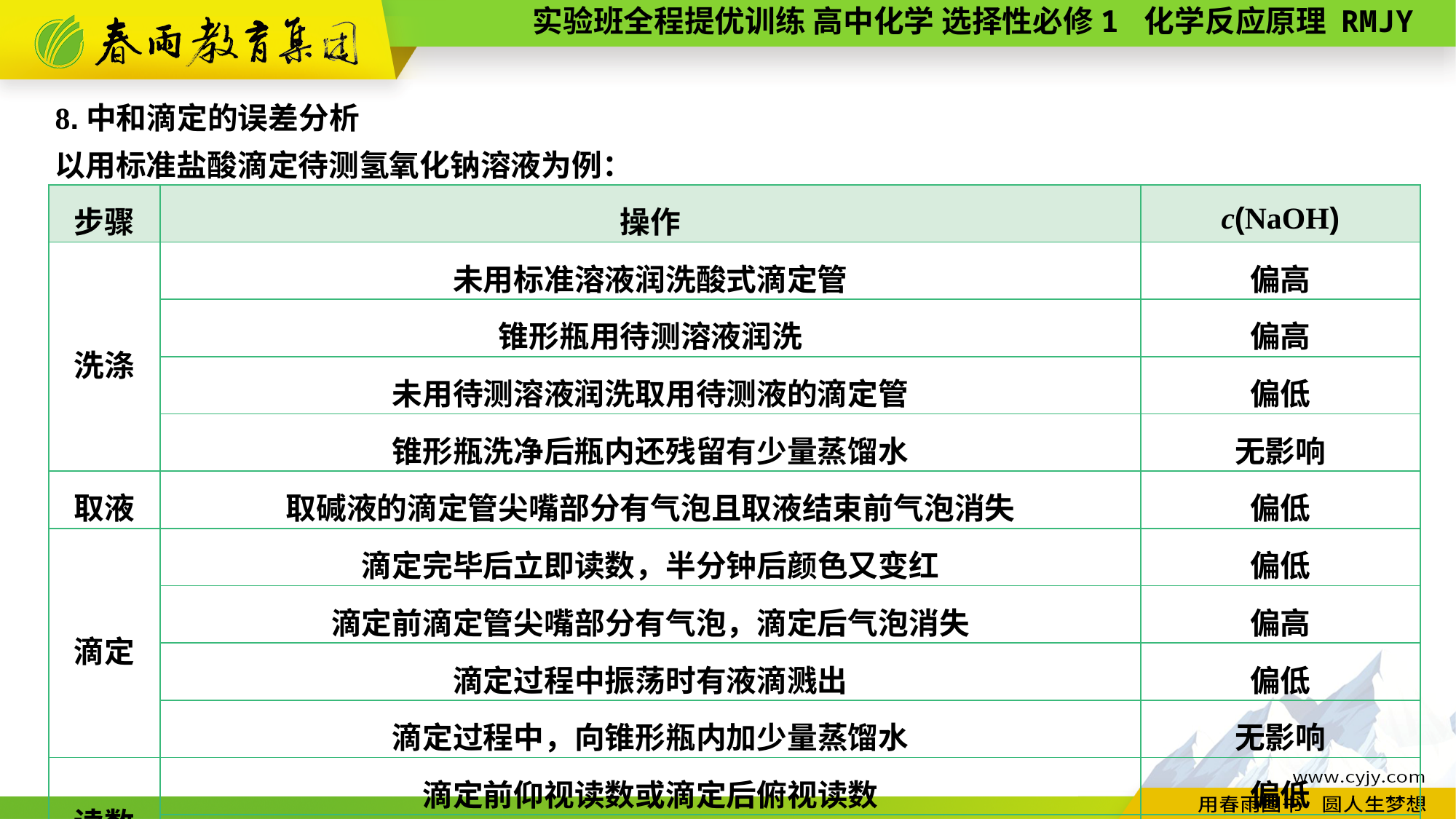

8.中和滴定的误差分析
以用标准盐酸滴定待测氢氧化钠溶液为例：
| 步骤 | 操作 | c(NaOH) |
| --- | --- | --- |
| 洗涤 | 未用标准溶液润洗酸式滴定管 | 偏高 |
|  | 锥形瓶用待测溶液润洗 | 偏高 |
|  | 未用待测溶液润洗取用待测液的滴定管 | 偏低 |
|  | 锥形瓶洗净后瓶内还残留有少量蒸馏水 | 无影响 |
| 取液 | 取碱液的滴定管尖嘴部分有气泡且取液结束前气泡消失 | 偏低 |
| 滴定 | 滴定完毕后立即读数，半分钟后颜色又变红 | 偏低 |
|  | 滴定前滴定管尖嘴部分有气泡，滴定后气泡消失 | 偏高 |
|  | 滴定过程中振荡时有液滴溅出 | 偏低 |
|  | 滴定过程中，向锥形瓶内加少量蒸馏水 | 无影响 |
| 读数 | 滴定前仰视读数或滴定后俯视读数 | 偏低 |
|  | 滴定前俯视读数或滴定后仰视读数 | 偏高 |